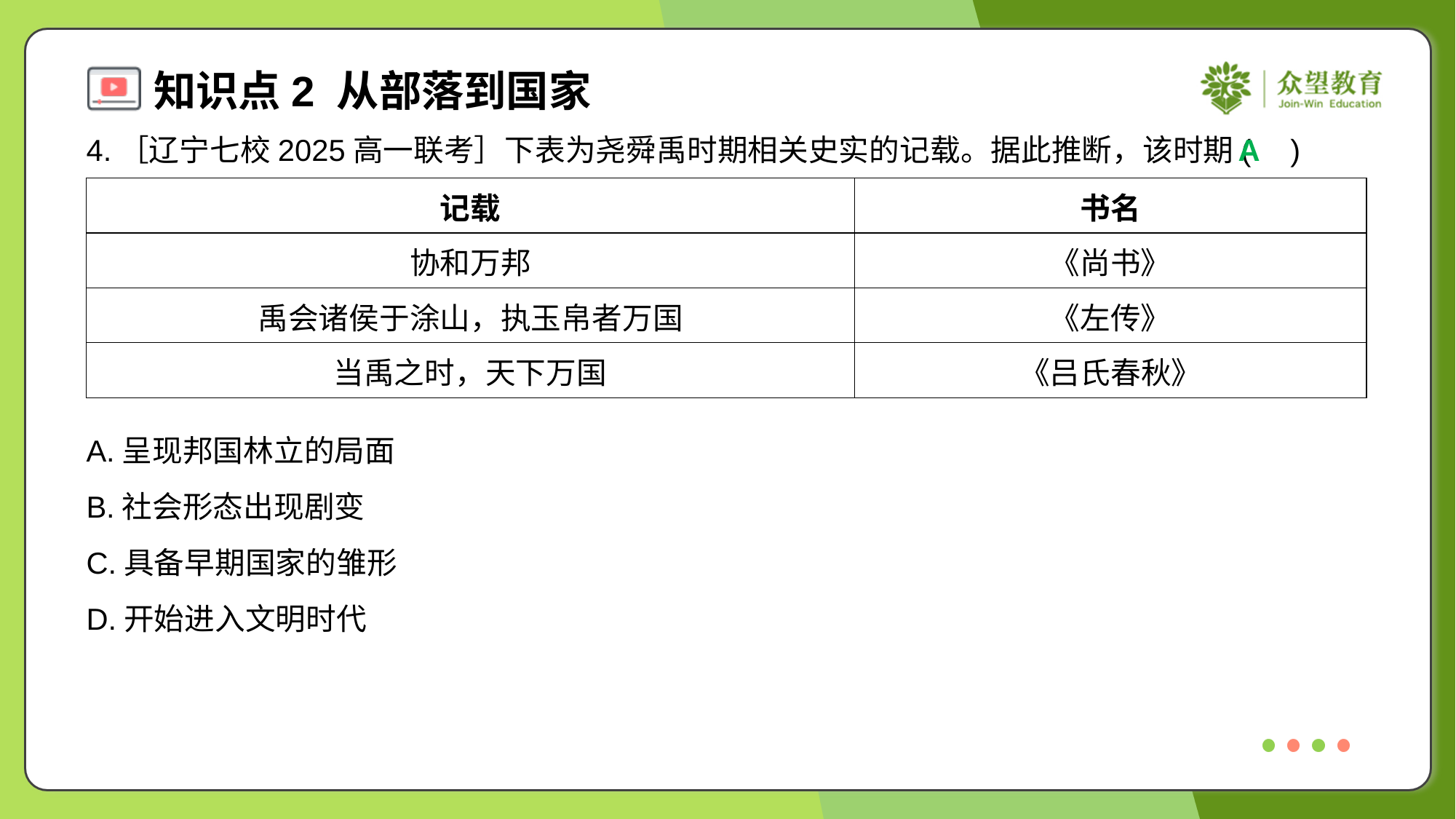

4.［辽宁七校2025高一联考］下表为尧舜禹时期相关史实的记载。据此推断，该时期(     )
A
| 记载 | 书名 |
| --- | --- |
| 协和万邦 | 《尚书》 |
| 禹会诸侯于涂山，执玉帛者万国 | 《左传》 |
| 当禹之时，天下万国 | 《吕氏春秋》 |
A.呈现邦国林立的局面
B.社会形态出现剧变
C.具备早期国家的雏形
D.开始进入文明时代